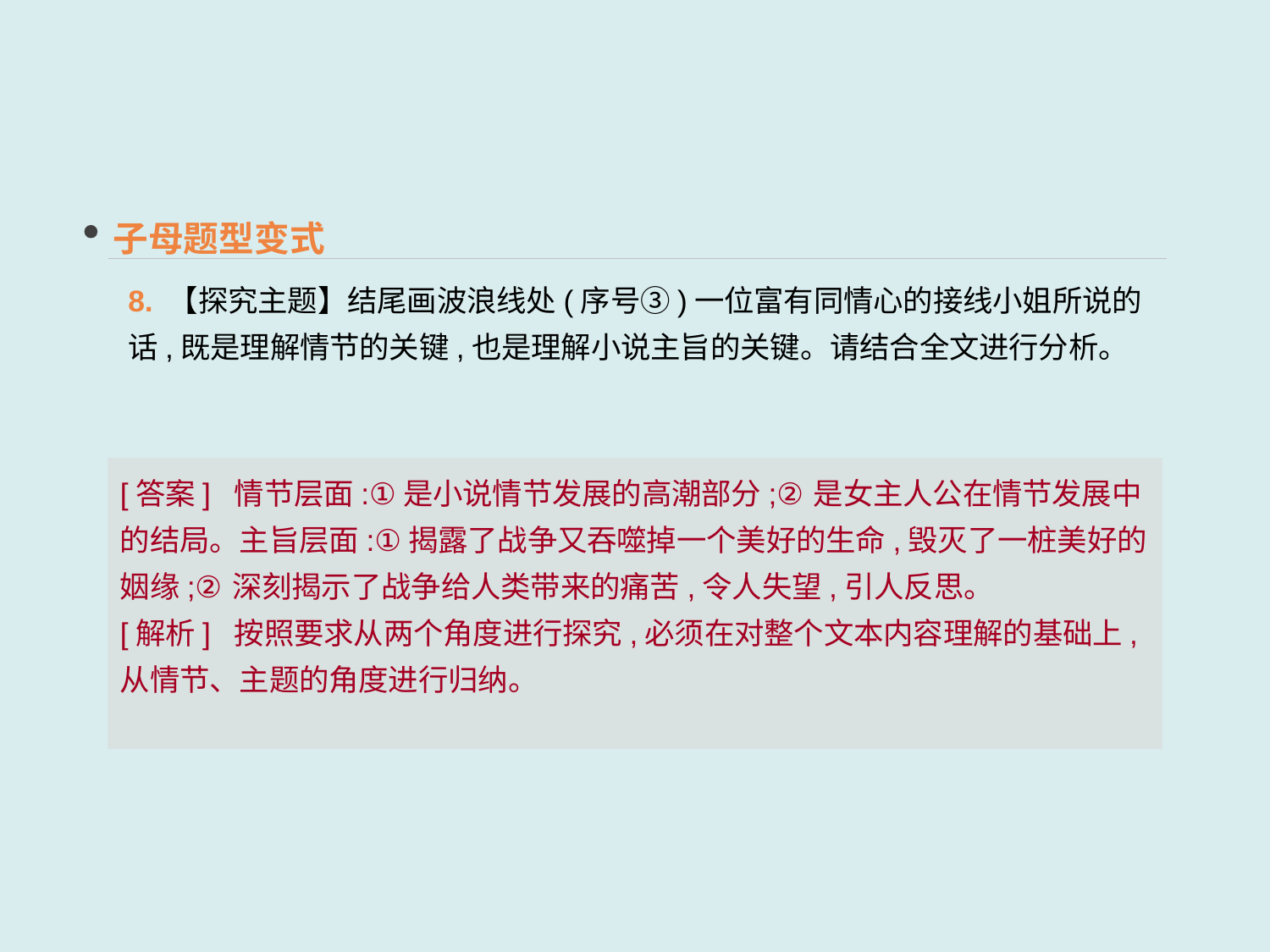

子母题型变式

8. 【探究主题】结尾画波浪线处(序号③)一位富有同情心的接线小姐所说的话,既是理解情节的关键,也是理解小说主旨的关键。请结合全文进行分析。

[答案]  情节层面:①是小说情节发展的高潮部分;②是女主人公在情节发展中的结局。主旨层面:①揭露了战争又吞噬掉一个美好的生命,毁灭了一桩美好的姻缘;②深刻揭示了战争给人类带来的痛苦,令人失望,引人反思。
[解析]  按照要求从两个角度进行探究,必须在对整个文本内容理解的基础上,从情节、主题的角度进行归纳。